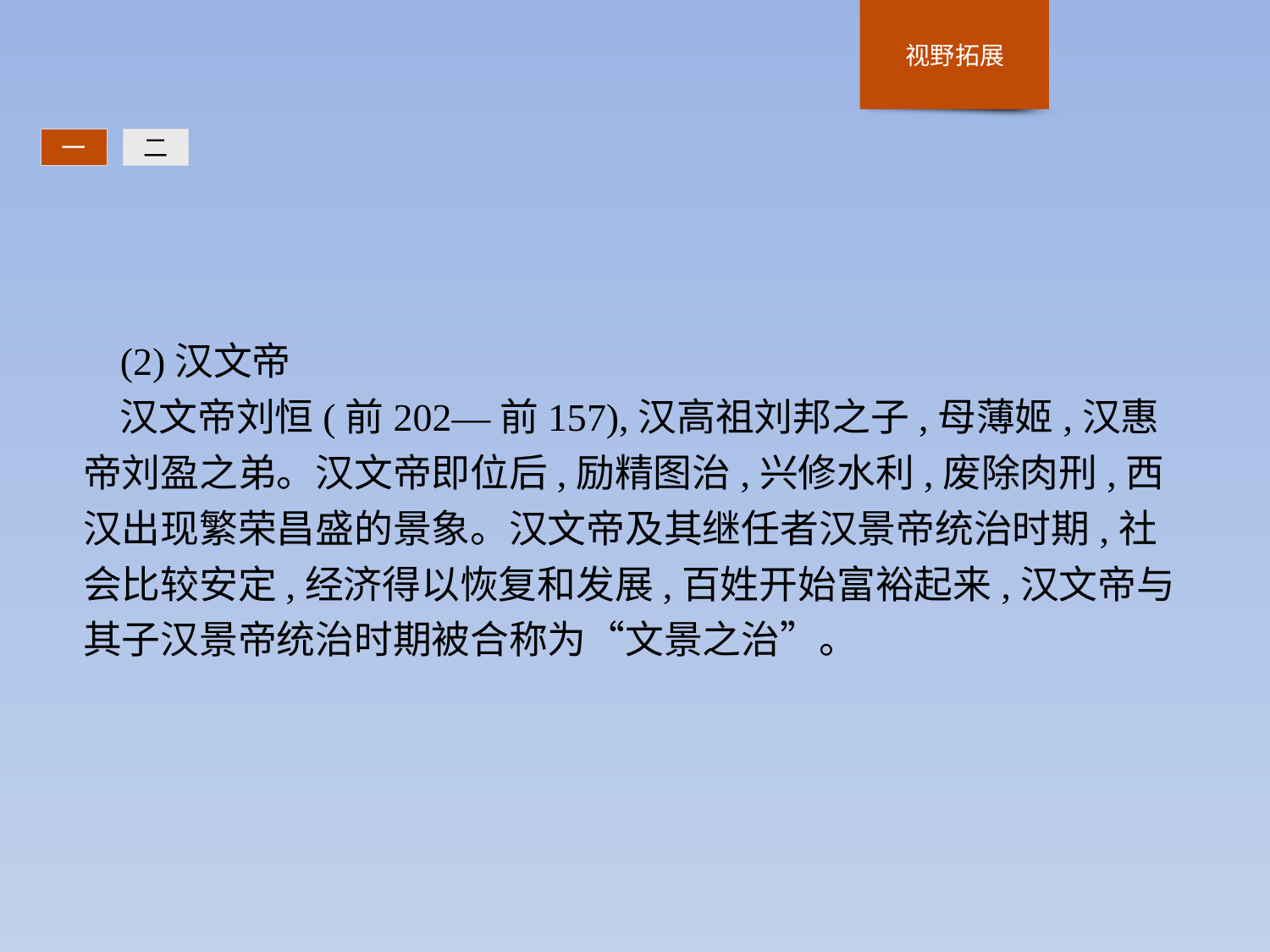

一
二
(2)汉文帝
汉文帝刘恒(前202—前157),汉高祖刘邦之子,母薄姬,汉惠帝刘盈之弟。汉文帝即位后,励精图治,兴修水利,废除肉刑,西汉出现繁荣昌盛的景象。汉文帝及其继任者汉景帝统治时期,社会比较安定,经济得以恢复和发展,百姓开始富裕起来,汉文帝与其子汉景帝统治时期被合称为“文景之治”。